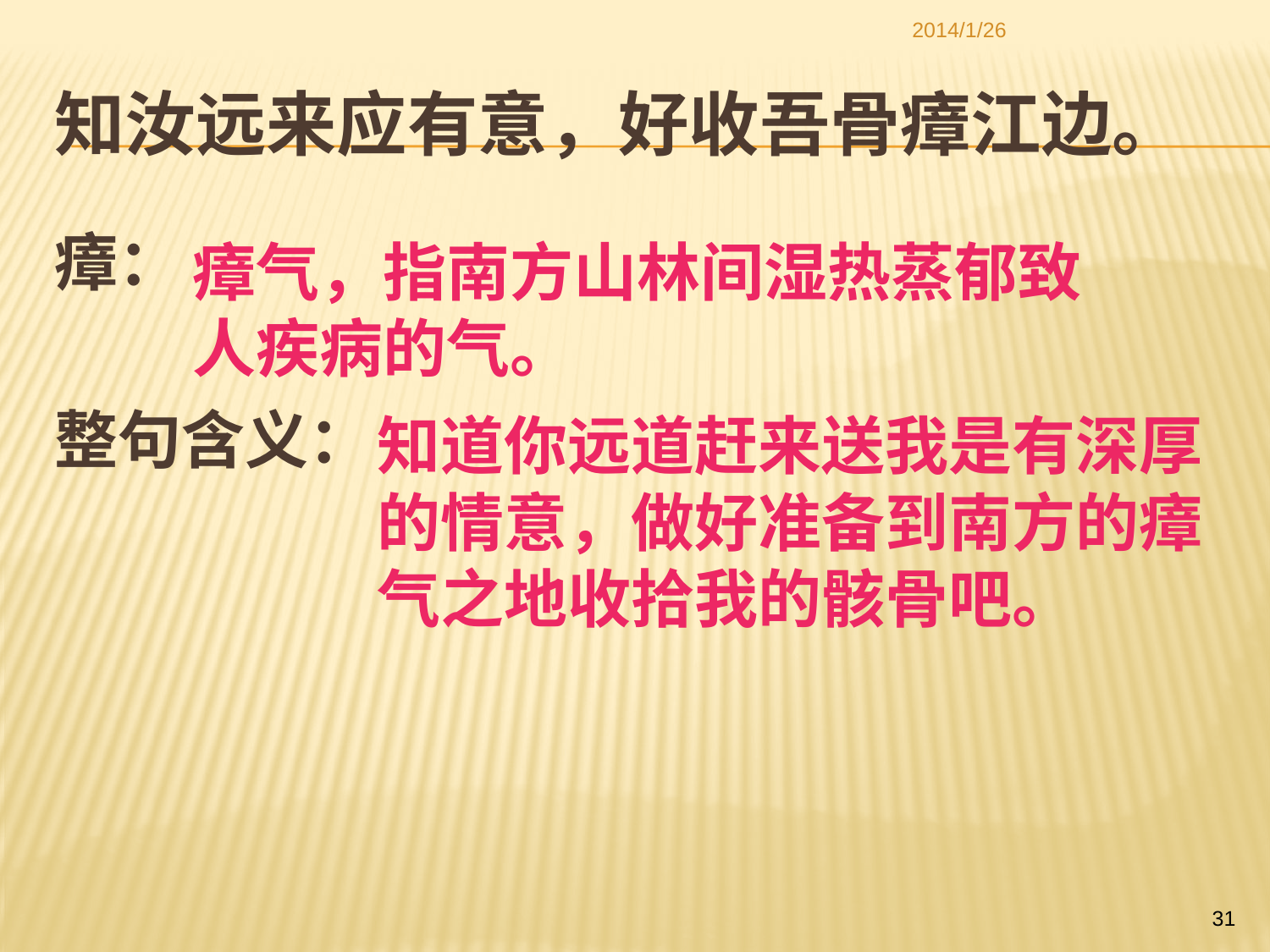

2014/1/26
# 知汝远来应有意，好收吾骨瘴江边。
瘴：

整句含义：
瘴气，指南方山林间湿热蒸郁致人疾病的气。
知道你远道赶来送我是有深厚的情意，做好准备到南方的瘴气之地收拾我的骸骨吧。

31